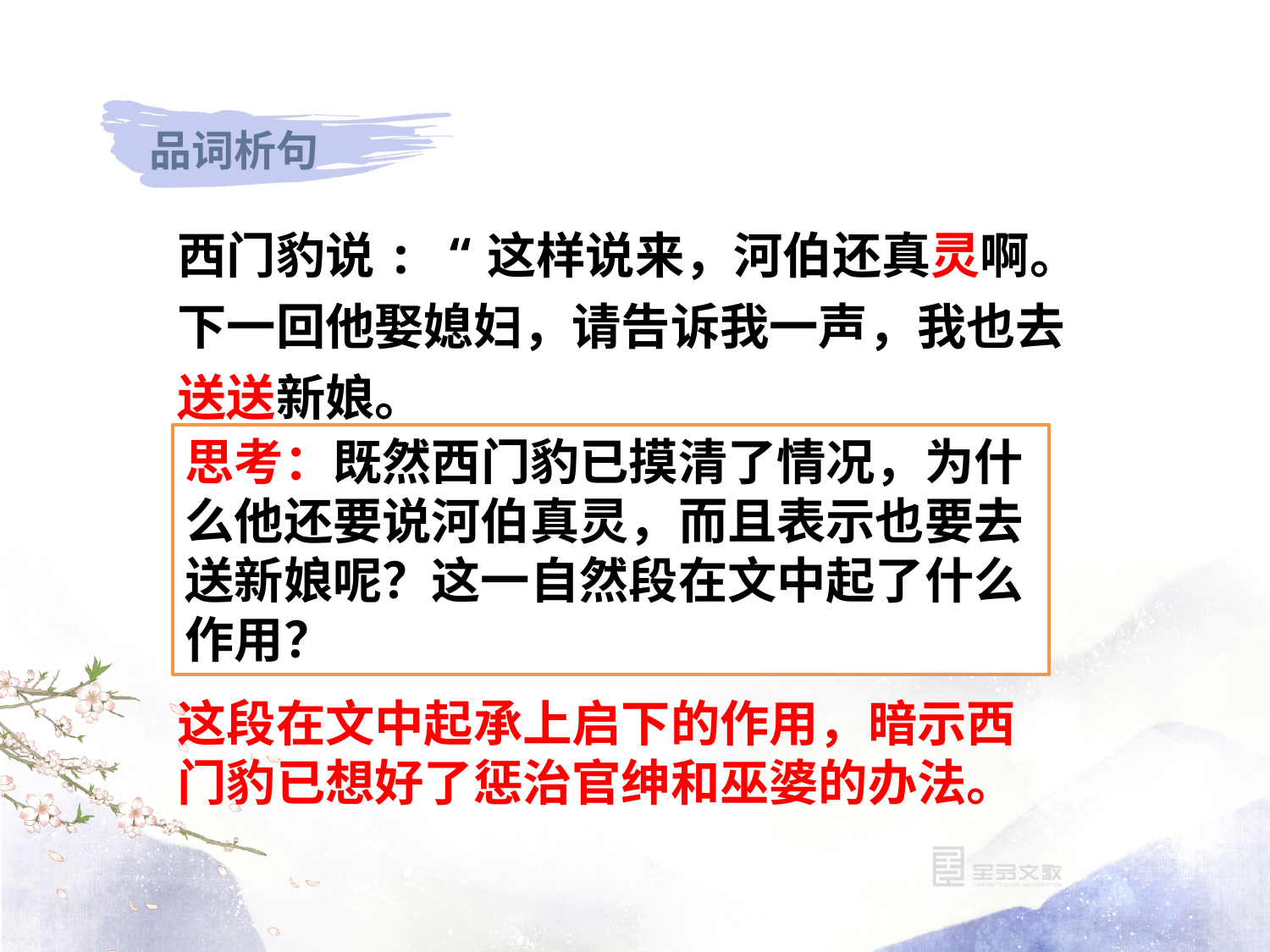

西门豹说: “这样说来，河伯还真灵啊。下一回他娶媳妇，请告诉我一声，我也去送送新娘。
思考：既然西门豹已摸清了情况，为什么他还要说河伯真灵，而且表示也要去送新娘呢？这一自然段在文中起了什么作用？
这段在文中起承上启下的作用，暗示西门豹已想好了惩治官绅和巫婆的办法。